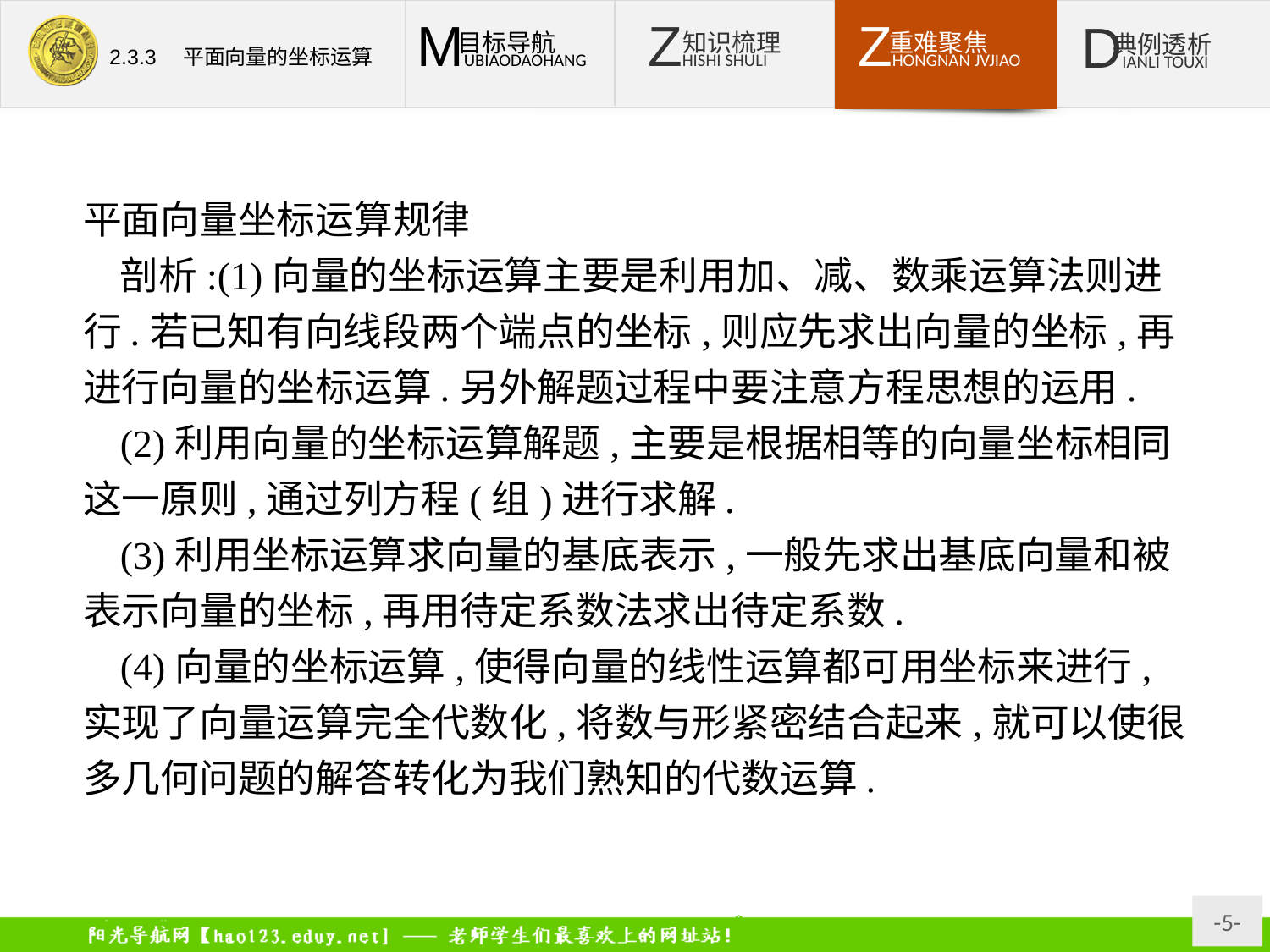

平面向量坐标运算规律
剖析:(1)向量的坐标运算主要是利用加、减、数乘运算法则进行.若已知有向线段两个端点的坐标,则应先求出向量的坐标,再进行向量的坐标运算.另外解题过程中要注意方程思想的运用.
(2)利用向量的坐标运算解题,主要是根据相等的向量坐标相同这一原则,通过列方程(组)进行求解.
(3)利用坐标运算求向量的基底表示,一般先求出基底向量和被表示向量的坐标,再用待定系数法求出待定系数.
(4)向量的坐标运算,使得向量的线性运算都可用坐标来进行,实现了向量运算完全代数化,将数与形紧密结合起来,就可以使很多几何问题的解答转化为我们熟知的代数运算.